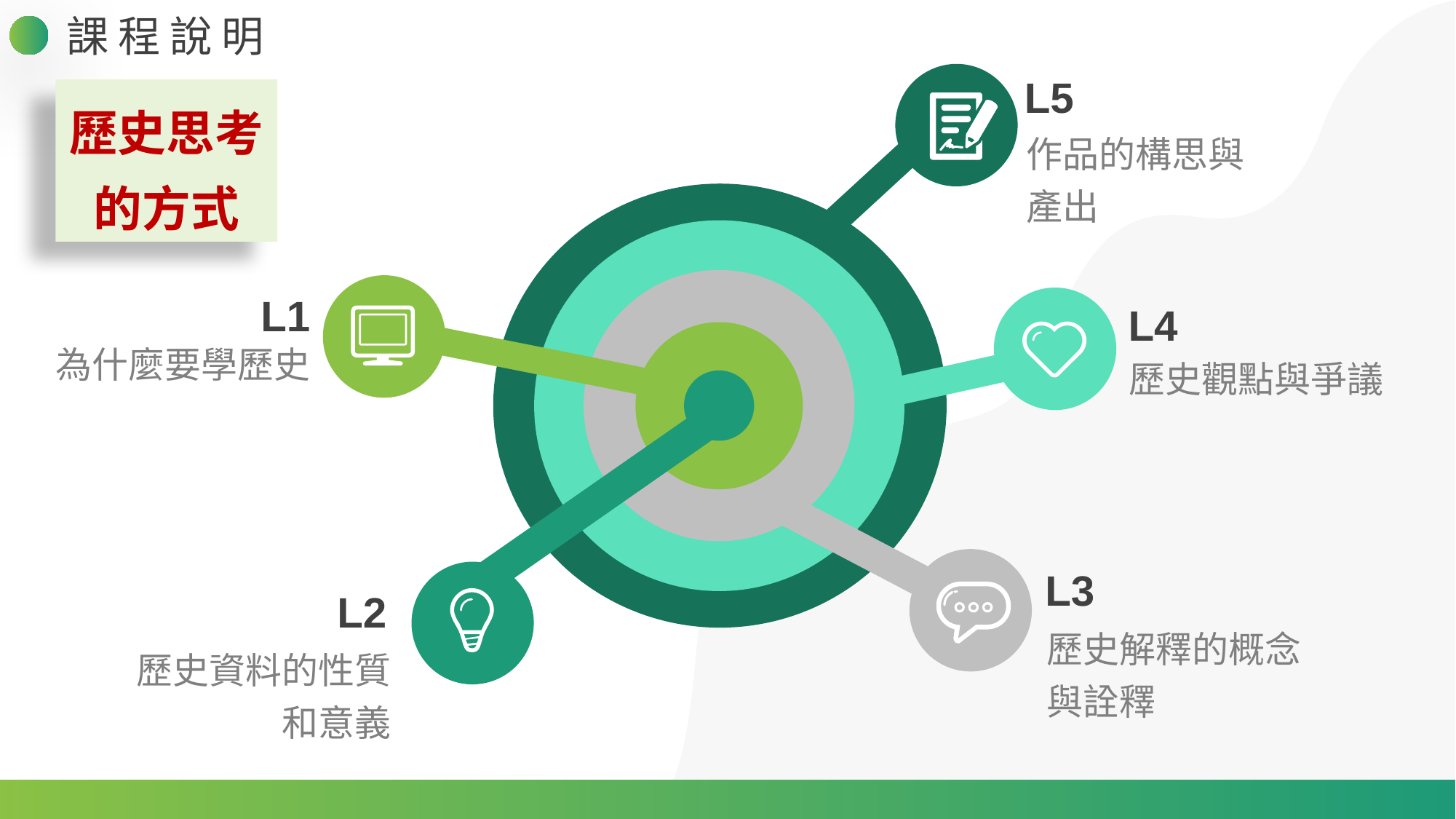

課程說明

L5
歷史思考的方式

作品的構思與
產出

L1
L4

為什麼要學歷史
歷史觀點與爭議

L3
L2

歷史解釋的概念與詮釋
歷史資料的性質和意義